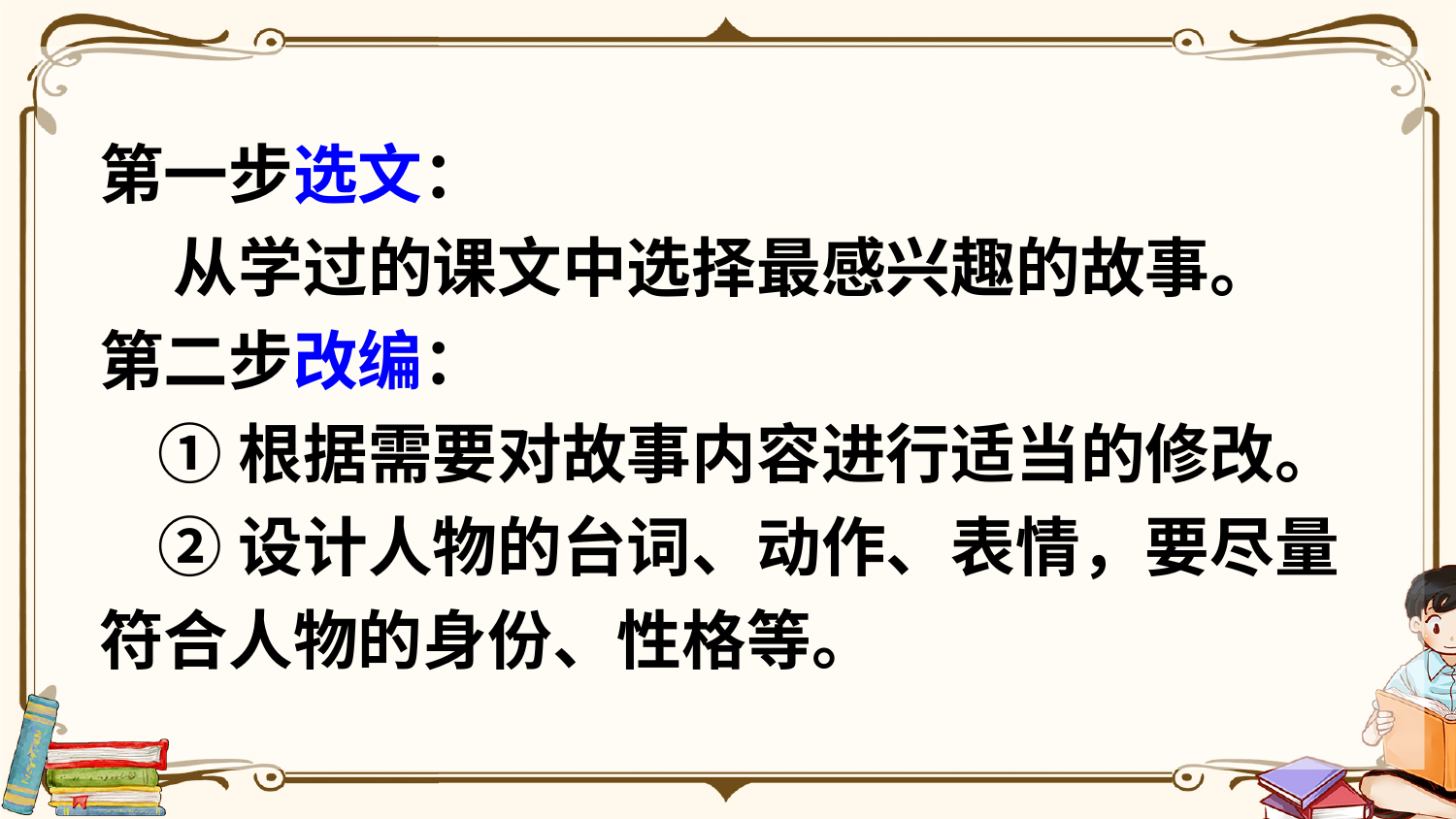

第一步选文：
    从学过的课文中选择最感兴趣的故事。
第二步改编：
    ①根据需要对故事内容进行适当的修改。
    ②设计人物的台词、动作、表情，要尽量符合人物的身份、性格等。